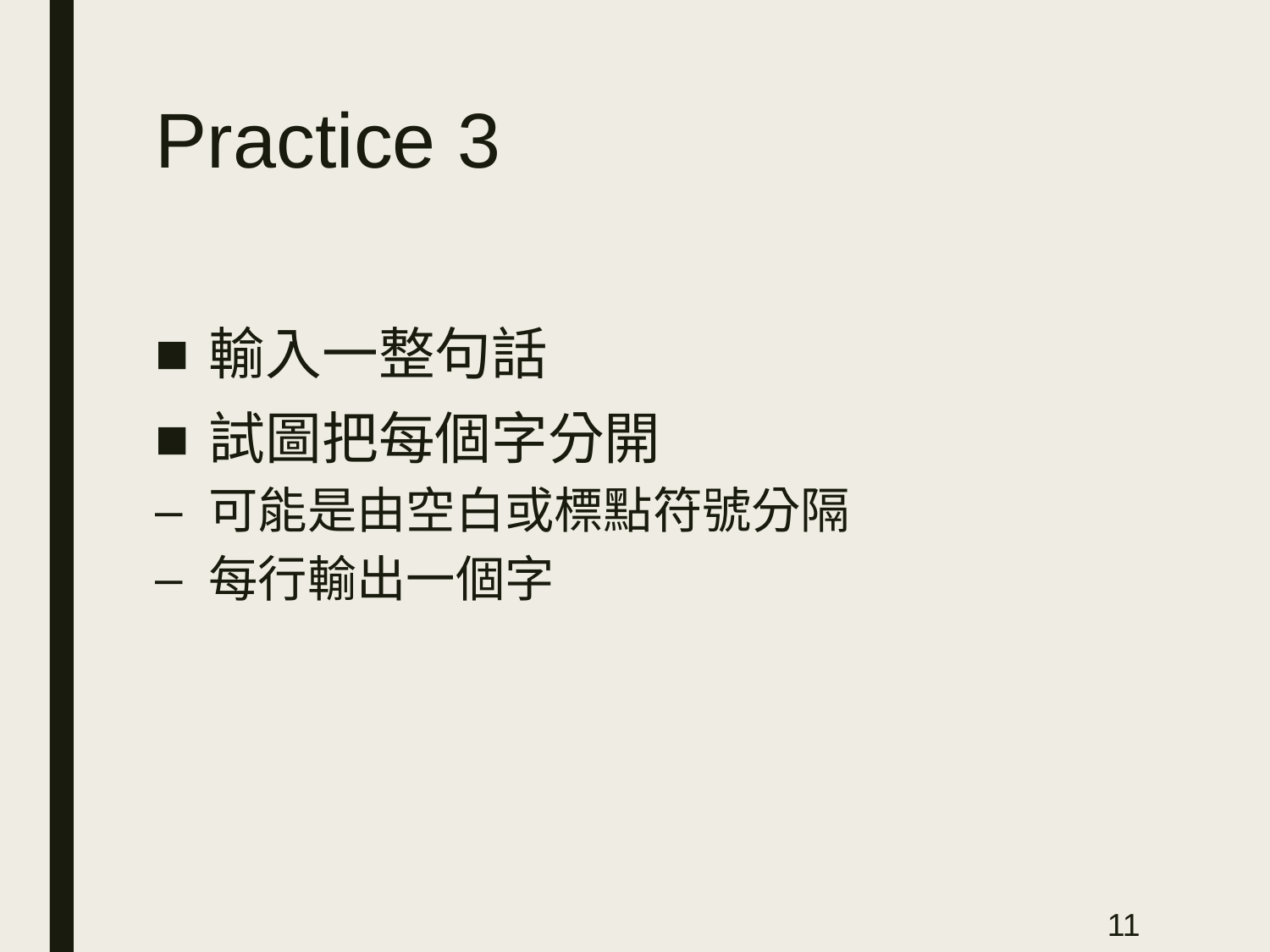

# Practice 3
輸入一整句話
試圖把每個字分開
可能是由空白或標點符號分隔
每行輸出一個字
11